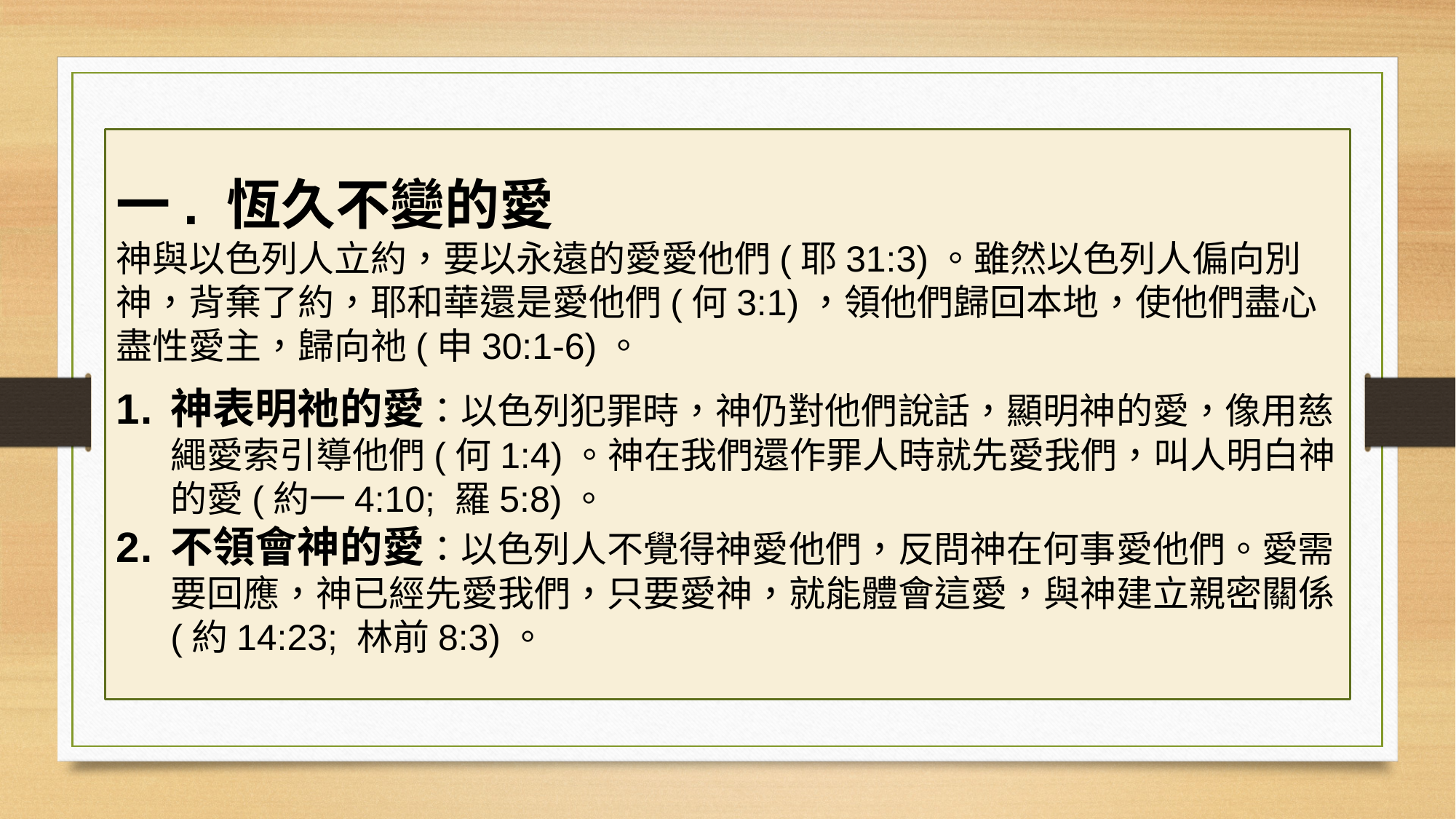

#
一. 恆久不變的愛
神與以色列人立約，要以永遠的愛愛他們(耶31:3)。雖然以色列人偏向別神，背棄了約，耶和華還是愛他們(何3:1)，領他們歸回本地，使他們盡心盡性愛主，歸向祂(申30:1-6)。

神表明祂的愛：以色列犯罪時，神仍對他們說話，顯明神的愛，像用慈繩愛索引導他們(何1:4)。神在我們還作罪人時就先愛我們，叫人明白神的愛(約一4:10; 羅5:8)。
不領會神的愛：以色列人不覺得神愛他們，反問神在何事愛他們。愛需要回應，神已經先愛我們，只要愛神，就能體會這愛，與神建立親密關係(約14:23; 林前8:3)。